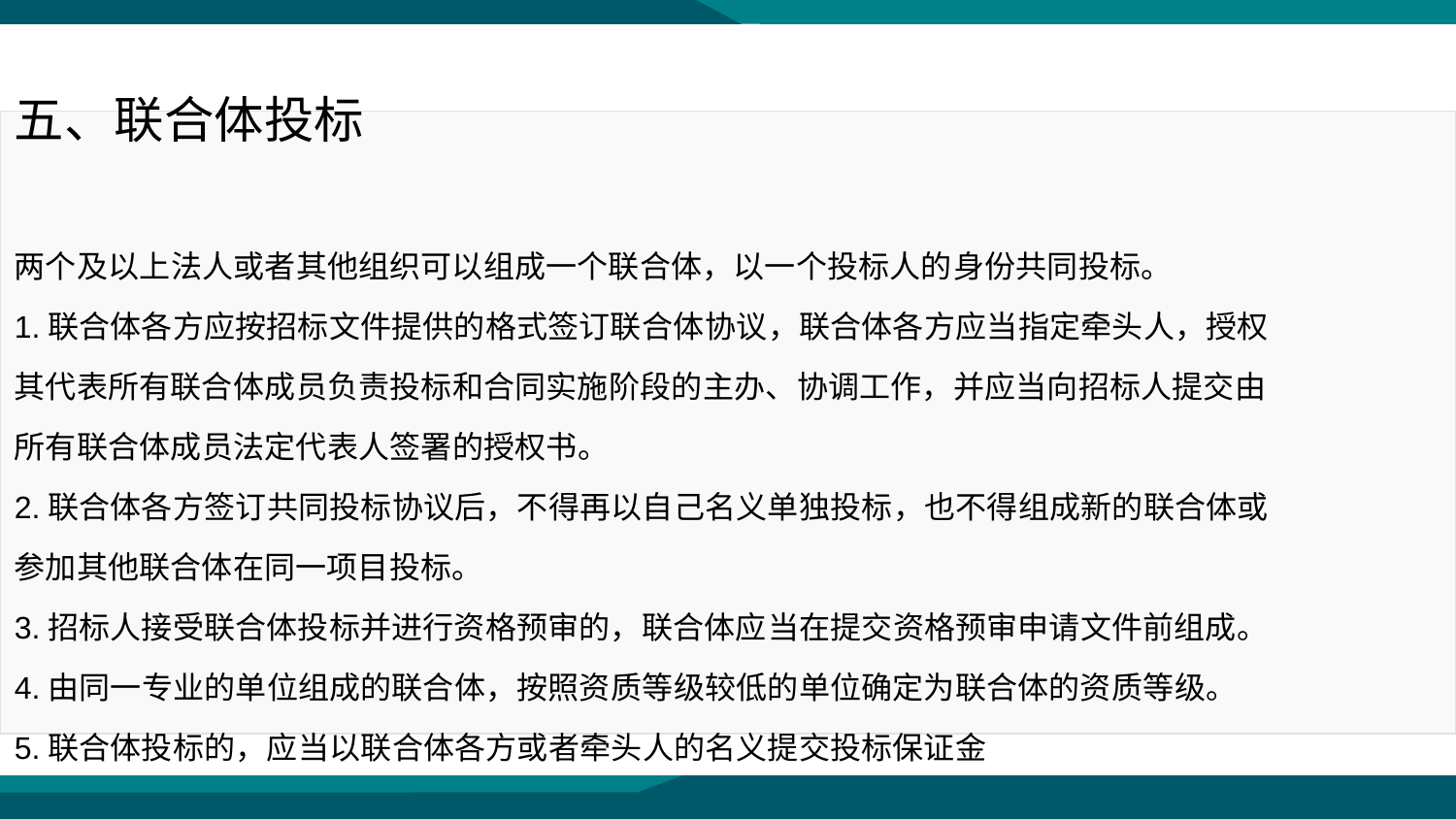

五、联合体投标
两个及以上法人或者其他组织可以组成一个联合体，以一个投标人的身份共同投标。
1.联合体各方应按招标文件提供的格式签订联合体协议，联合体各方应当指定牵头人，授权其代表所有联合体成员负责投标和合同实施阶段的主办、协调工作，并应当向招标人提交由所有联合体成员法定代表人签署的授权书。
2.联合体各方签订共同投标协议后，不得再以自己名义单独投标，也不得组成新的联合体或参加其他联合体在同一项目投标。
3.招标人接受联合体投标并进行资格预审的，联合体应当在提交资格预审申请文件前组成。
4.由同一专业的单位组成的联合体，按照资质等级较低的单位确定为联合体的资质等级。
5.联合体投标的，应当以联合体各方或者牵头人的名义提交投标保证金